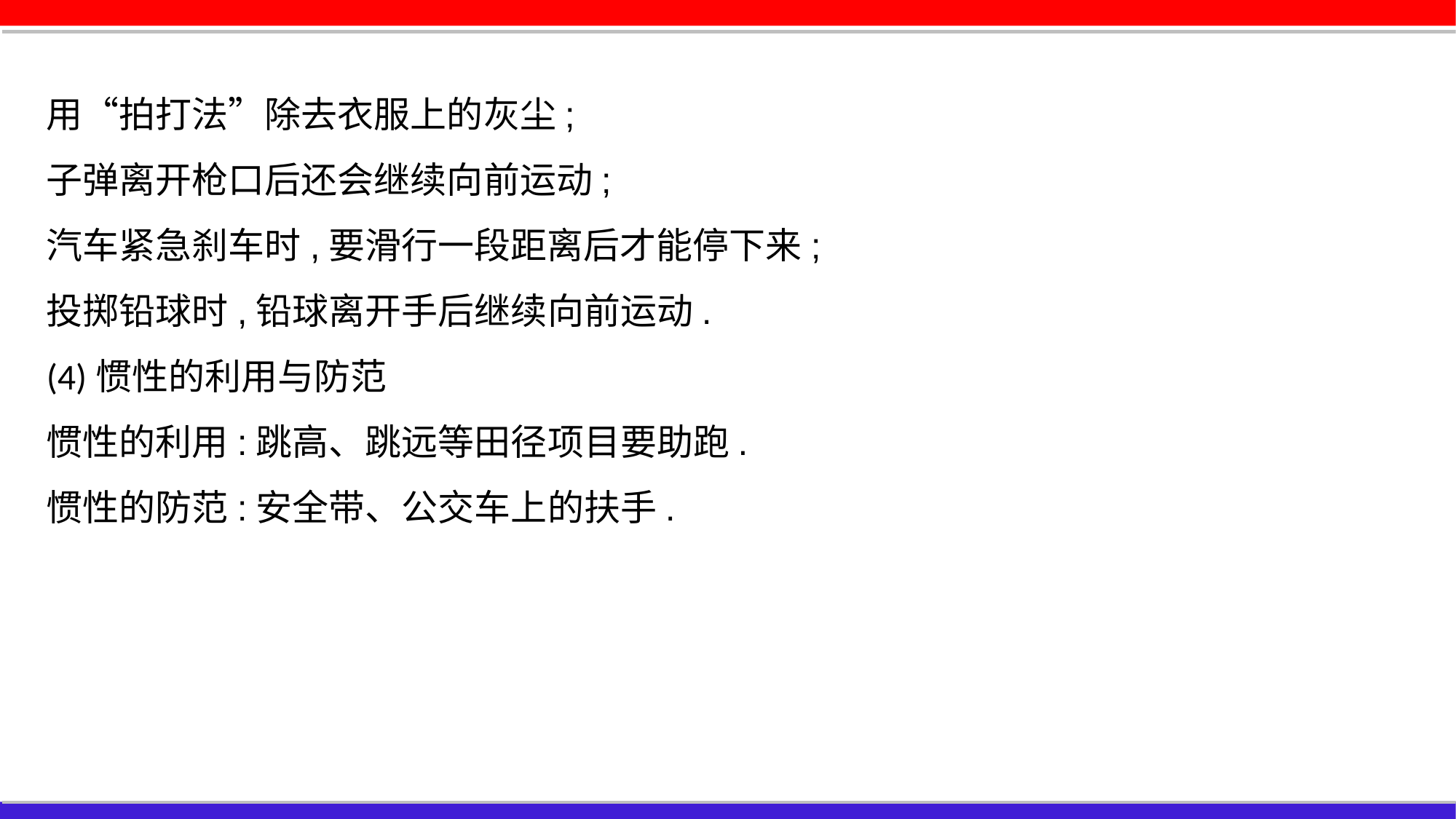

用“拍打法”除去衣服上的灰尘;
子弹离开枪口后还会继续向前运动;
汽车紧急刹车时,要滑行一段距离后才能停下来;
投掷铅球时,铅球离开手后继续向前运动.
(4)惯性的利用与防范
惯性的利用:跳高、跳远等田径项目要助跑.
惯性的防范:安全带、公交车上的扶手.